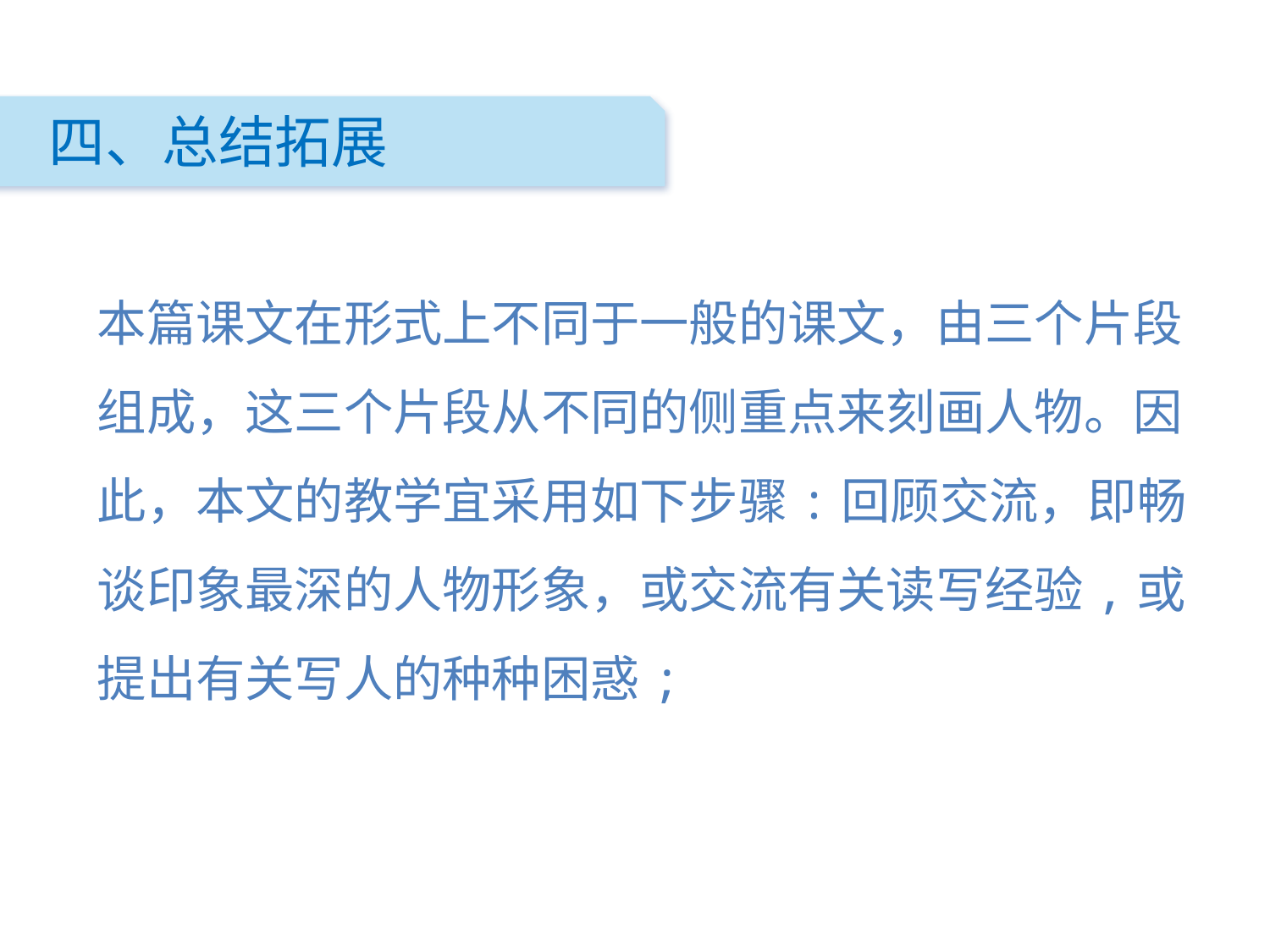

四、总结拓展
本篇课文在形式上不同于一般的课文，由三个片段组成，这三个片段从不同的侧重点来刻画人物。因此，本文的教学宜采用如下步骤:回顾交流，即畅谈印象最深的人物形象，或交流有关读写经验,或提出有关写人的种种困惑;